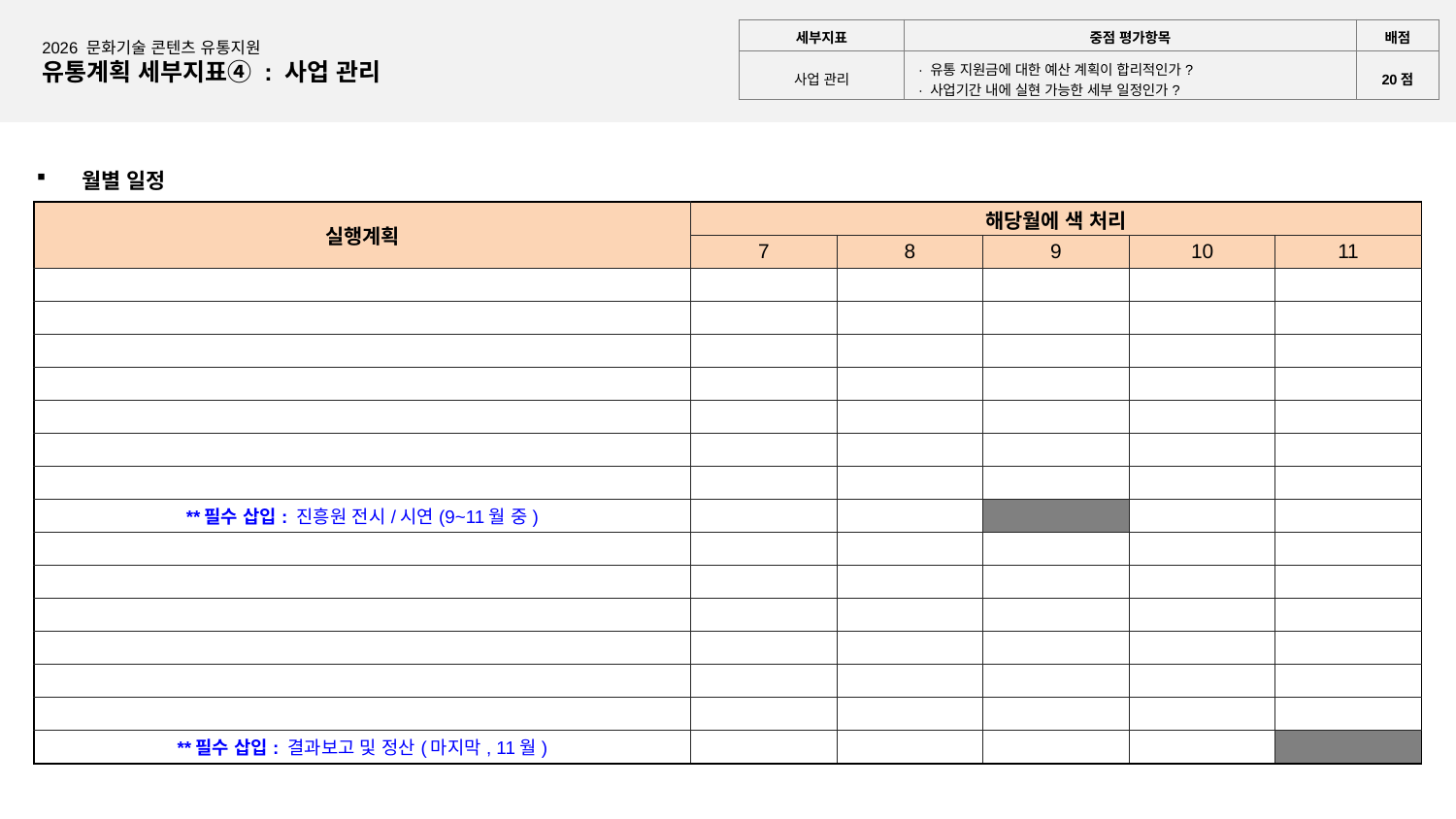

| 세부지표 | 중점 평가항목 | 배점 |
| --- | --- | --- |
| 사업 관리 | · 유통 지원금에 대한 예산 계획이 합리적인가? · 사업기간 내에 실현 가능한 세부 일정인가? | 20점 |
2026 문화기술 콘텐츠 유통지원
유통계획 세부지표④ : 사업 관리
월별 일정
| 실행계획 | 해당월에 색 처리 |  |  |  |  |
| --- | --- | --- | --- | --- | --- |
|  | 7 | 8 | 9 | 10 | 11 |
|  |  |  |  |  |  |
|  |  |  |  |  |  |
|  |  |  |  |  |  |
|  |  |  |  |  |  |
|  |  |  |  |  |  |
|  |  |  |  |  |  |
|  |  |  |  |  |  |
| \*\*필수 삽입: 진흥원 전시/시연(9~11월 중) |  |  |  |  |  |
|  |  |  |  |  |  |
|  |  |  |  |  |  |
|  |  |  |  |  |  |
|  |  |  |  |  |  |
|  |  |  |  |  |  |
|  |  |  |  |  |  |
| \*\*필수 삽입: 결과보고 및 정산(마지막, 11월) |  |  |  |  |  |